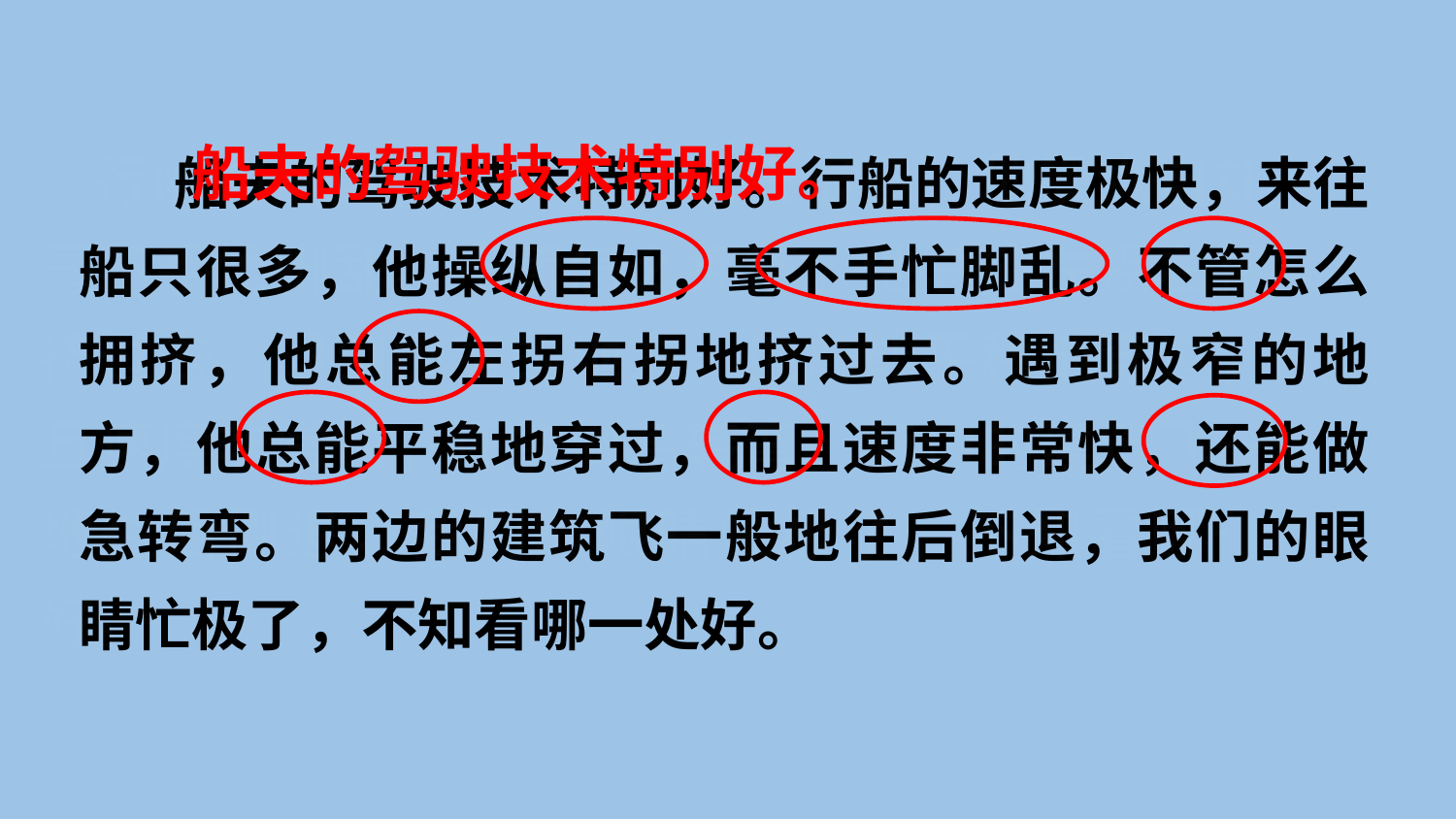

行船的速度极快，来往船只很多，他操纵自如，毫不手忙脚乱。不管怎么拥挤，他总能左拐右拐地挤过去。遇到极窄的地方，他总能平稳地穿过，而且速度非常快，还能做急转弯。两边的建筑飞一般地往后倒退，我们的眼睛忙极了，不知看哪一处好。
船夫的驾驶技术特别好。
  船夫的驾驶技术特别好。行船的速度极快，来往船只很多，他操纵自如，毫不手忙脚乱。不管怎么拥挤，他总能左拐右拐地挤过去。遇到极窄的地方，他总能平稳地穿过，而且速度非常快，还能做急转弯。两边的建筑飞一般地往后倒退，我们的眼睛忙极了，不知看哪一处好。